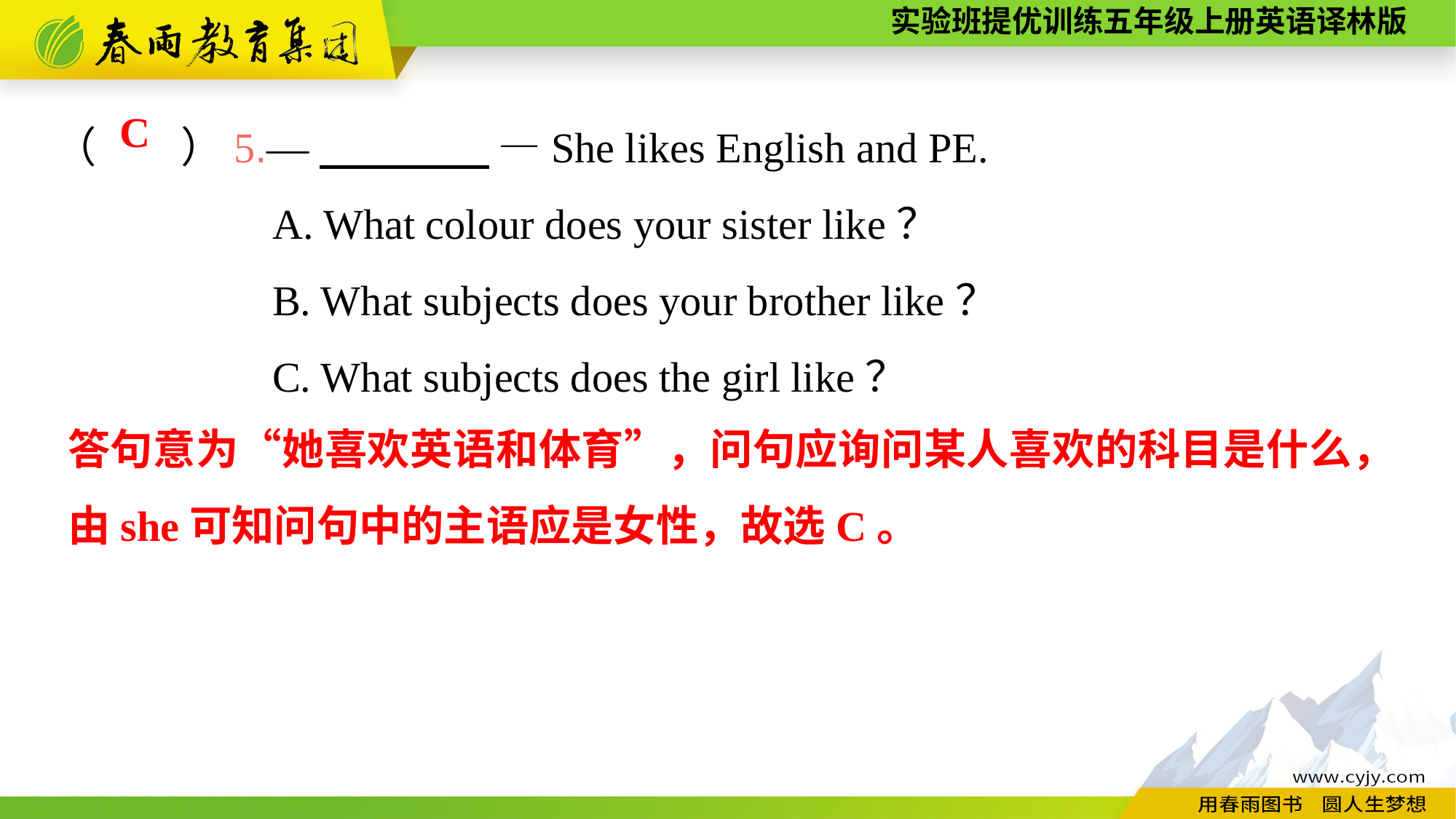

（　　）5.—　　　　 —She likes English and PE.
		A. What colour does your sister like？
		B. What subjects does your brother like？
		C. What subjects does the girl like？
C
答句意为“她喜欢英语和体育”，问句应询问某人喜欢的科目是什么，由she可知问句中的主语应是女性，故选C。